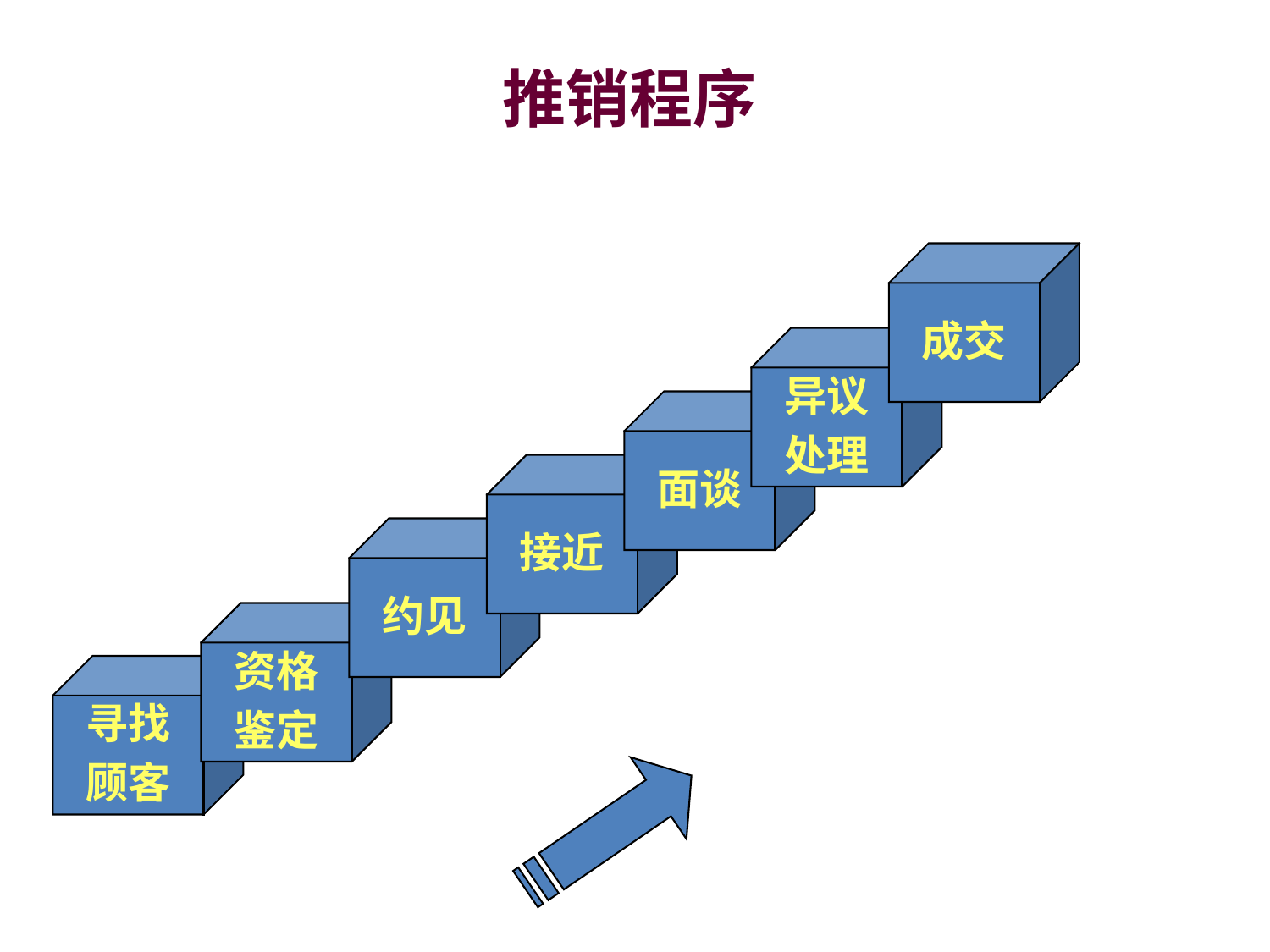

# 推销程序
成交
异议
处理
面谈
接近
约见
资格
鉴定
寻找
顾客